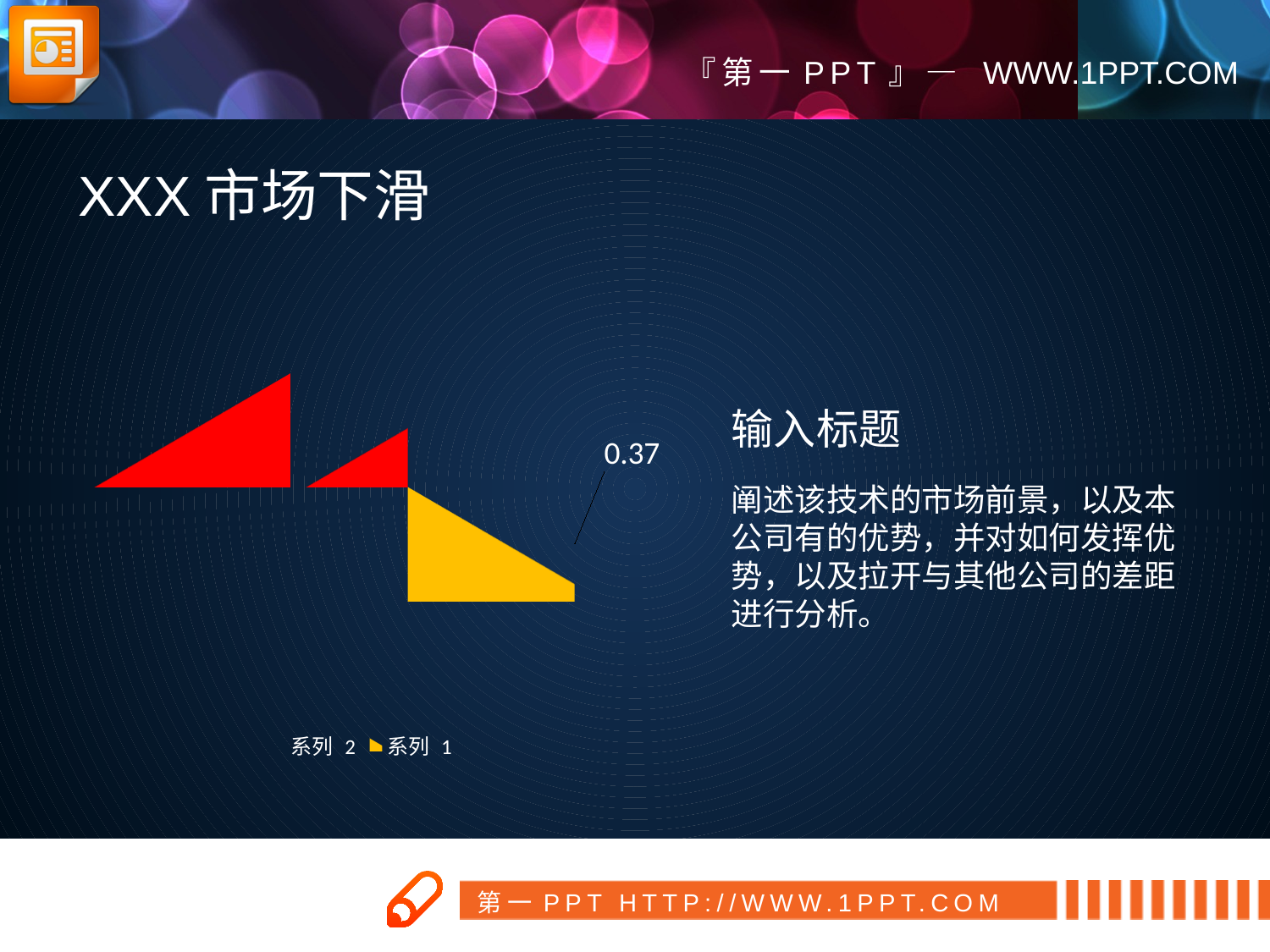

XXX市场下滑

### Chart

| Category | 系列 1 | 系列 2 |
|---|---|---|
| 类别 1 | 0.37 | -0.73 |
输入标题
阐述该技术的市场前景，以及本公司有的优势，并对如何发挥优势，以及拉开与其他公司的差距进行分析。